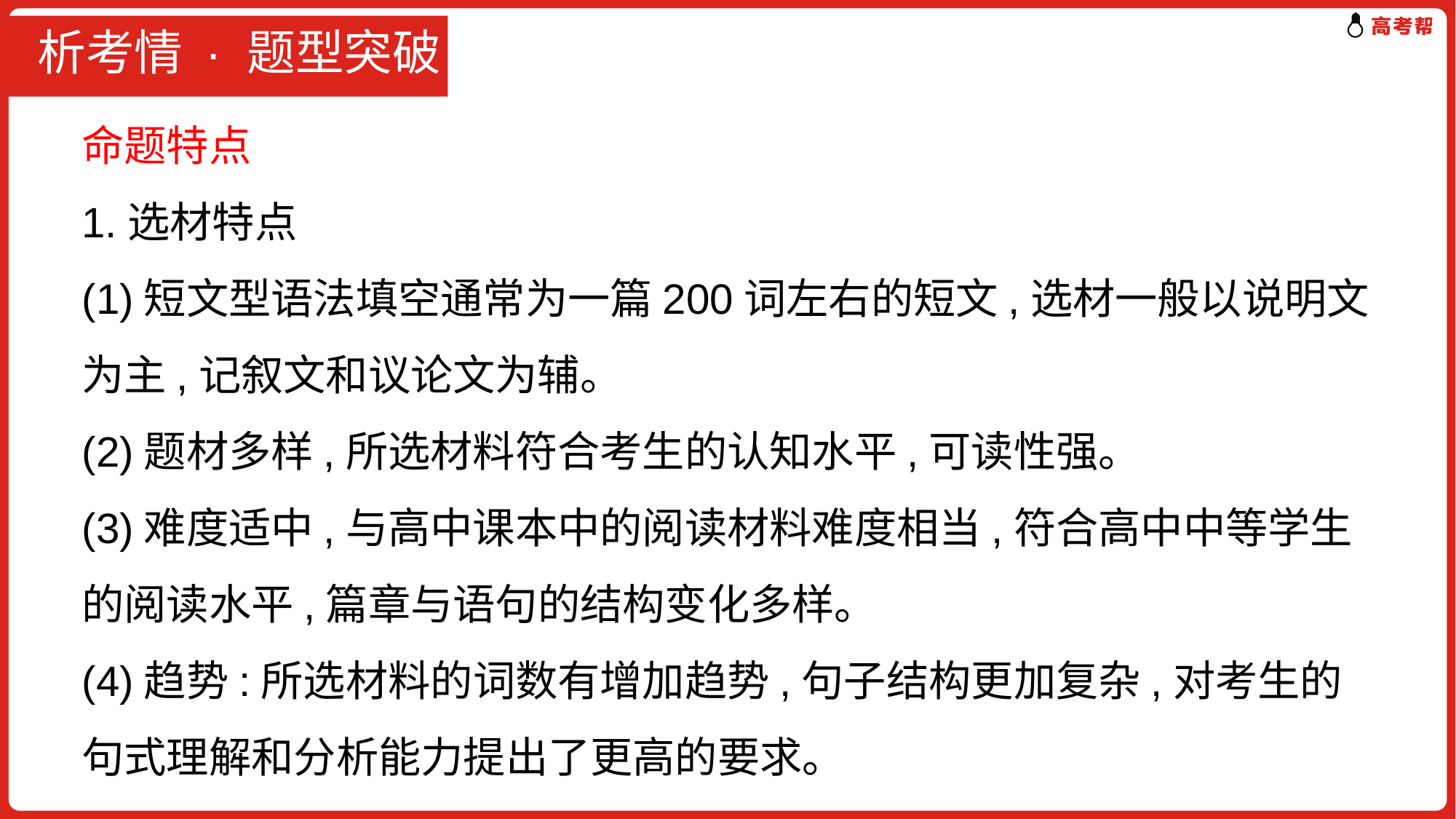

# 析考情 · 题型突破
命题特点
1.选材特点
(1)短文型语法填空通常为一篇200词左右的短文,选材一般以说明文为主,记叙文和议论文为辅。
(2)题材多样,所选材料符合考生的认知水平,可读性强。
(3)难度适中,与高中课本中的阅读材料难度相当,符合高中中等学生的阅读水平,篇章与语句的结构变化多样。
(4)趋势:所选材料的词数有增加趋势,句子结构更加复杂,对考生的句式理解和分析能力提出了更高的要求。